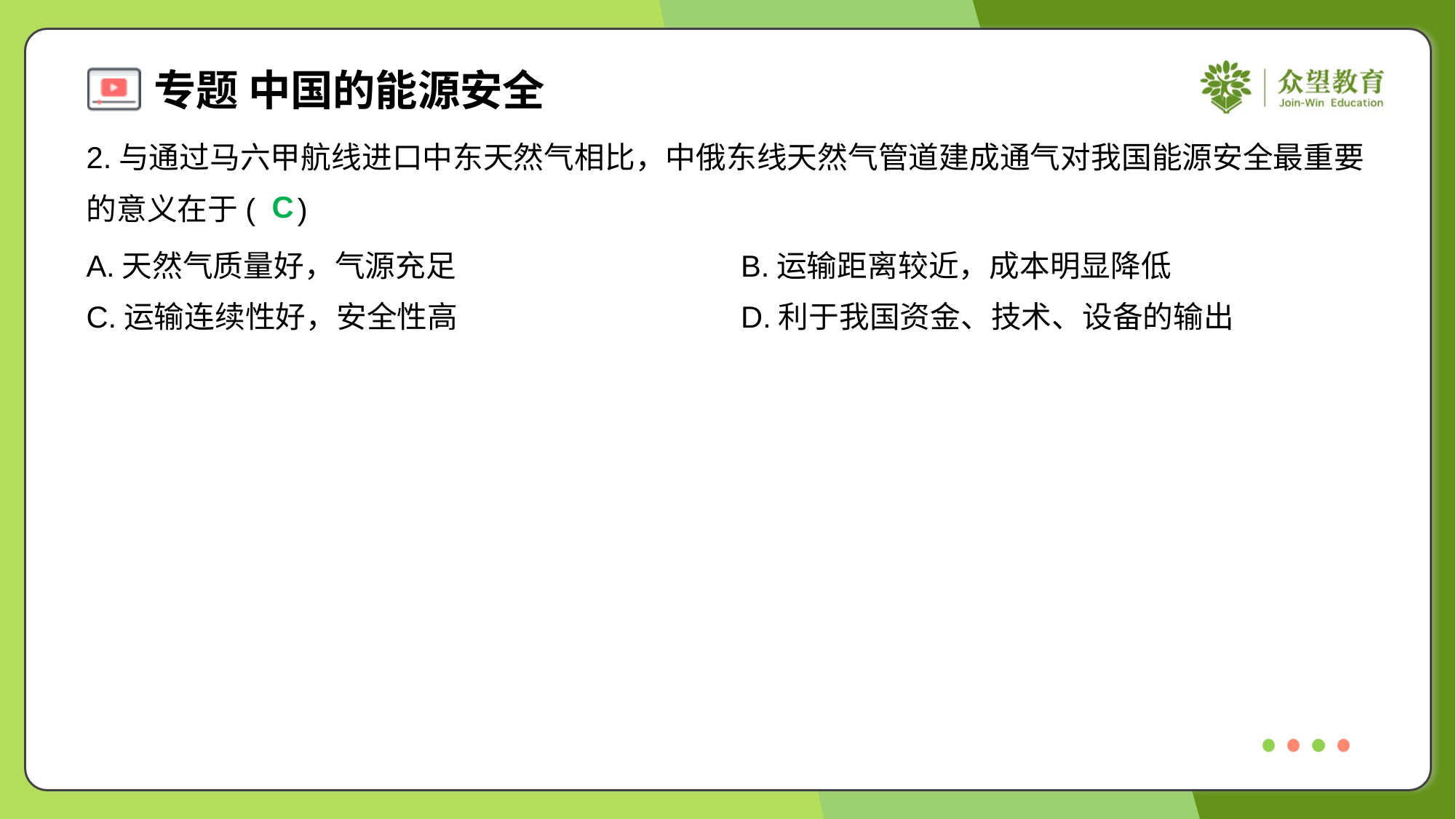

2.与通过马六甲航线进口中东天然气相比，中俄东线天然气管道建成通气对我国能源安全最重要
的意义在于(     )
C
A.天然气质量好，气源充足	B.运输距离较近，成本明显降低
C.运输连续性好，安全性高	D.利于我国资金、技术、设备的输出